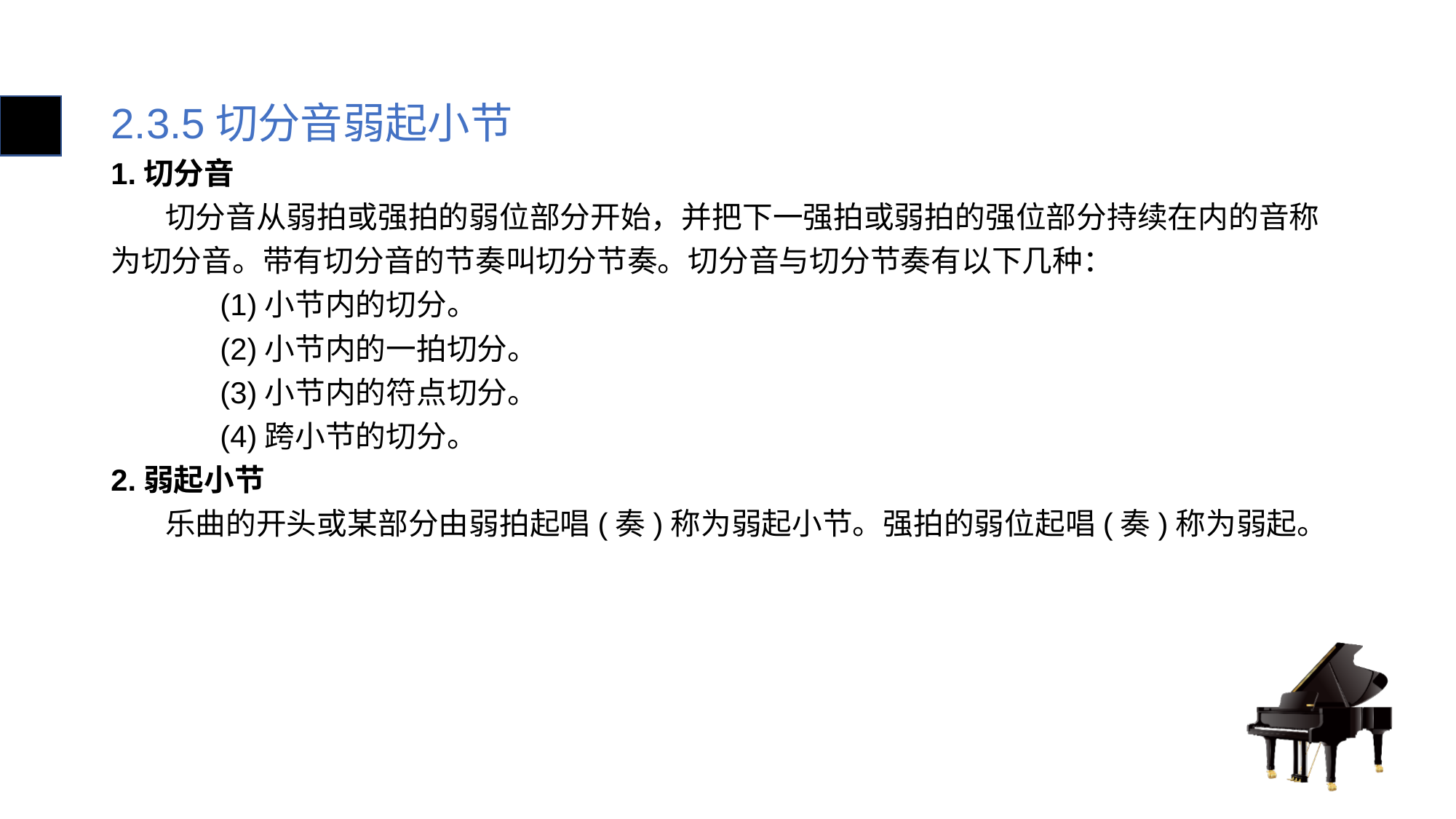

# 2.3.5切分音弱起小节
1.切分音
       切分音从弱拍或强拍的弱位部分开始，并把下一强拍或弱拍的强位部分持续在内的音称为切分音。带有切分音的节奏叫切分节奏。切分音与切分节奏有以下几种：
	(1)小节内的切分。
	(2)小节内的一拍切分。
	(3)小节内的符点切分。
	(4)跨小节的切分。
2.弱起小节
       乐曲的开头或某部分由弱拍起唱(奏)称为弱起小节。强拍的弱位起唱(奏)称为弱起。